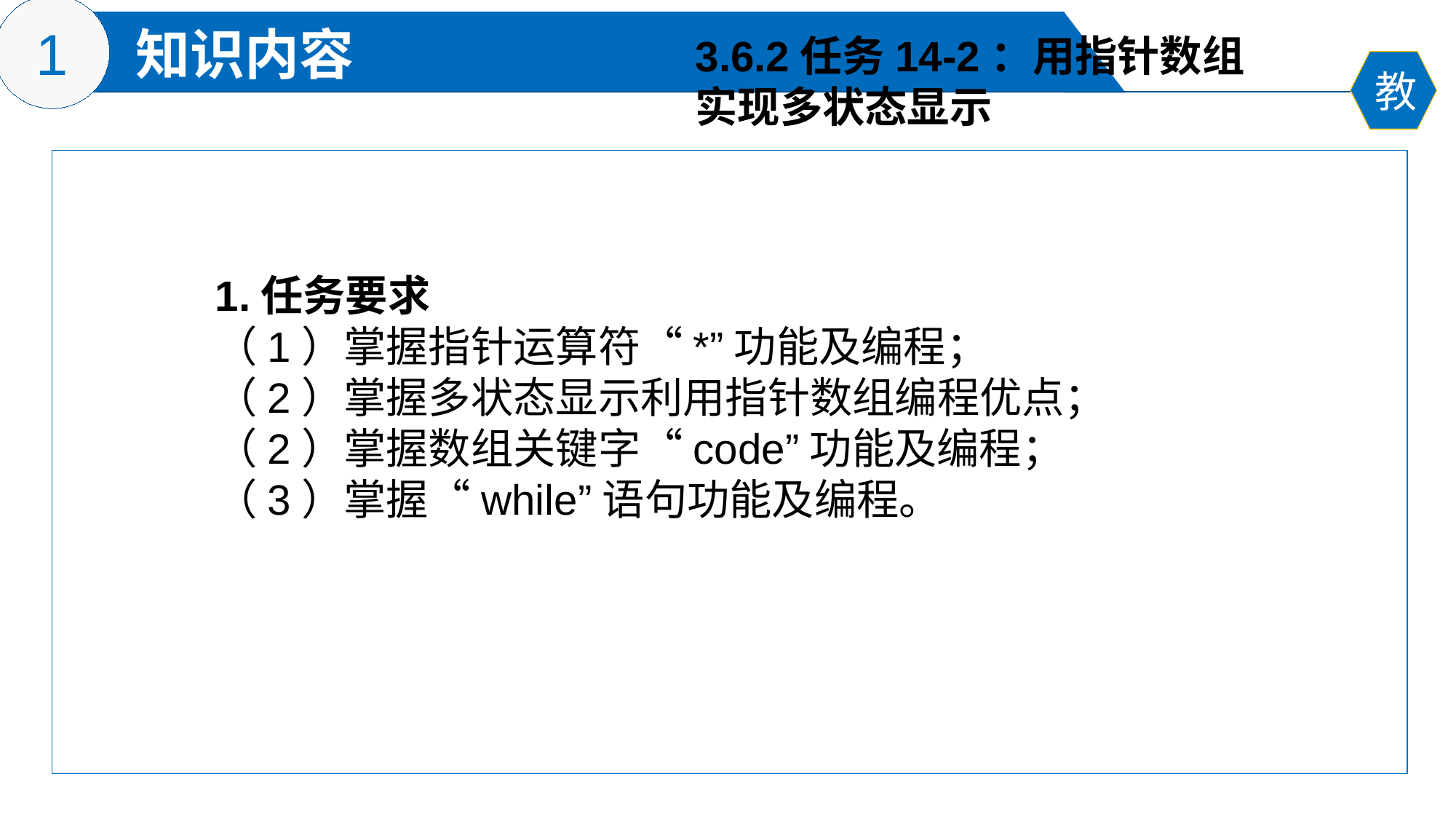

3.6.2任务14-2：用指针数组
实现多状态显示
1.任务要求
（1）掌握指针运算符“*”功能及编程；
（2）掌握多状态显示利用指针数组编程优点；
（2）掌握数组关键字“code”功能及编程；
（3）掌握“while”语句功能及编程。